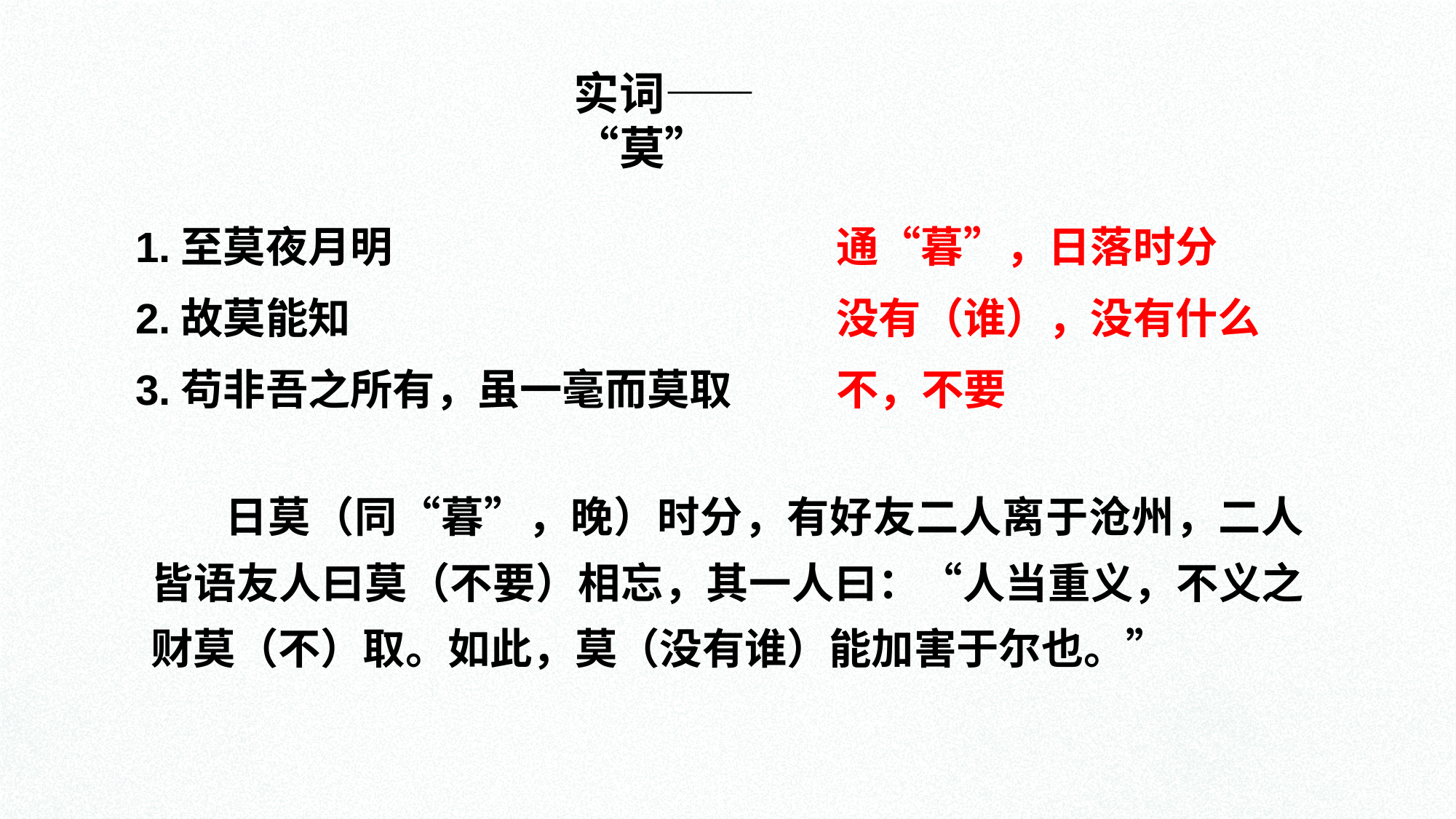

实词——“莫”
1.至莫夜月明
2.故莫能知
3.苟非吾之所有，虽一毫而莫取
通“暮”，日落时分
没有（谁），没有什么
不，不要
   日莫（同“暮”，晚）时分，有好友二人离于沧州，二人皆语友人曰莫（不要）相忘，其一人曰：“人当重义，不义之财莫（不）取。如此，莫（没有谁）能加害于尔也。”